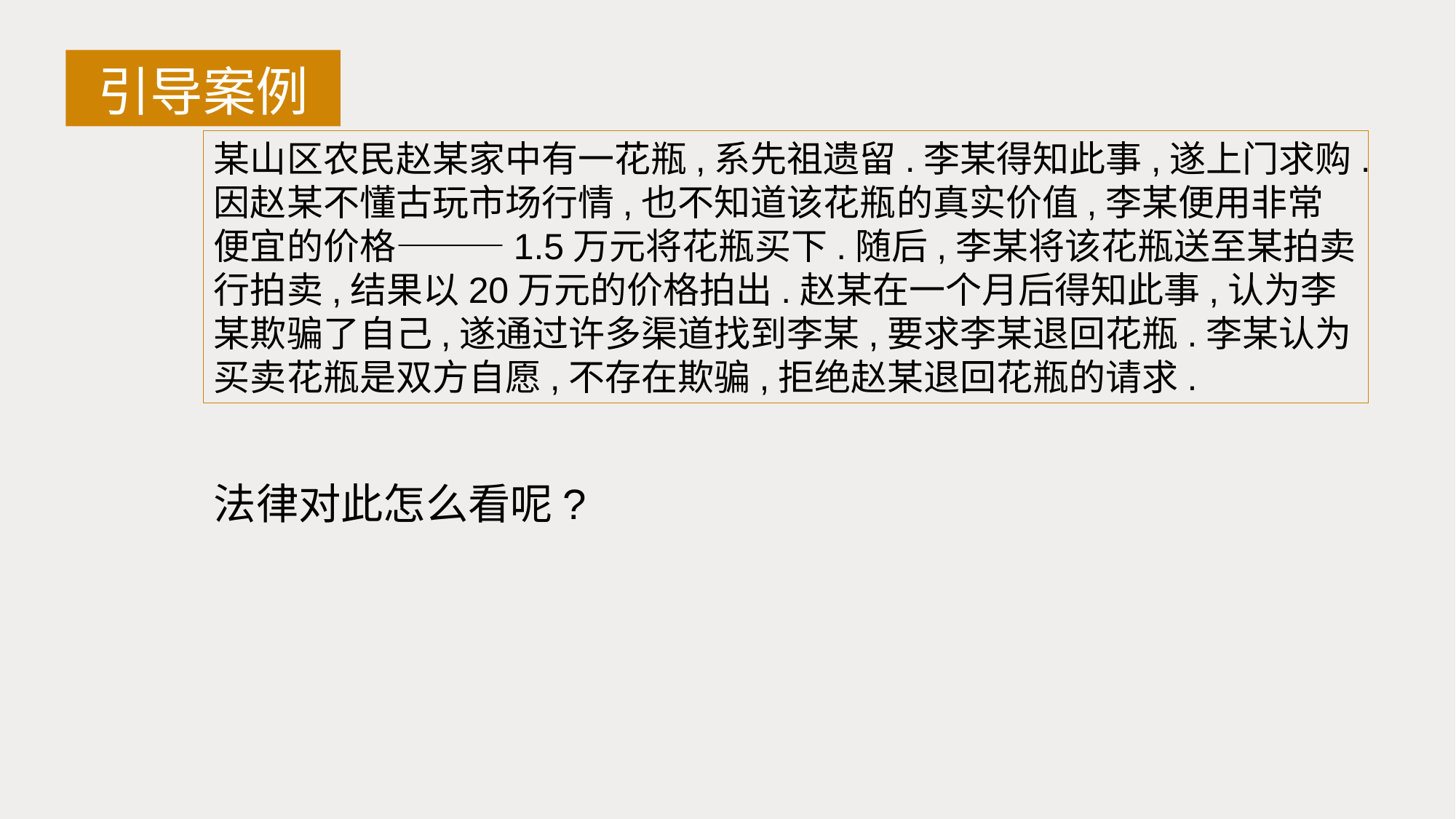

引导案例
某山区农民赵某家中有一花瓶,系先祖遗留.李某得知此事,遂上门求购.因赵某不懂古玩市场行情,也不知道该花瓶的真实价值,李某便用非常便宜的价格———1.5万元将花瓶买下.随后,李某将该花瓶送至某拍卖行拍卖,结果以20万元的价格拍出.赵某在一个月后得知此事,认为李某欺骗了自己,遂通过许多渠道找到李某,要求李某退回花瓶.李某认为买卖花瓶是双方自愿,不存在欺骗,拒绝赵某退回花瓶的请求.
法律对此怎么看呢?